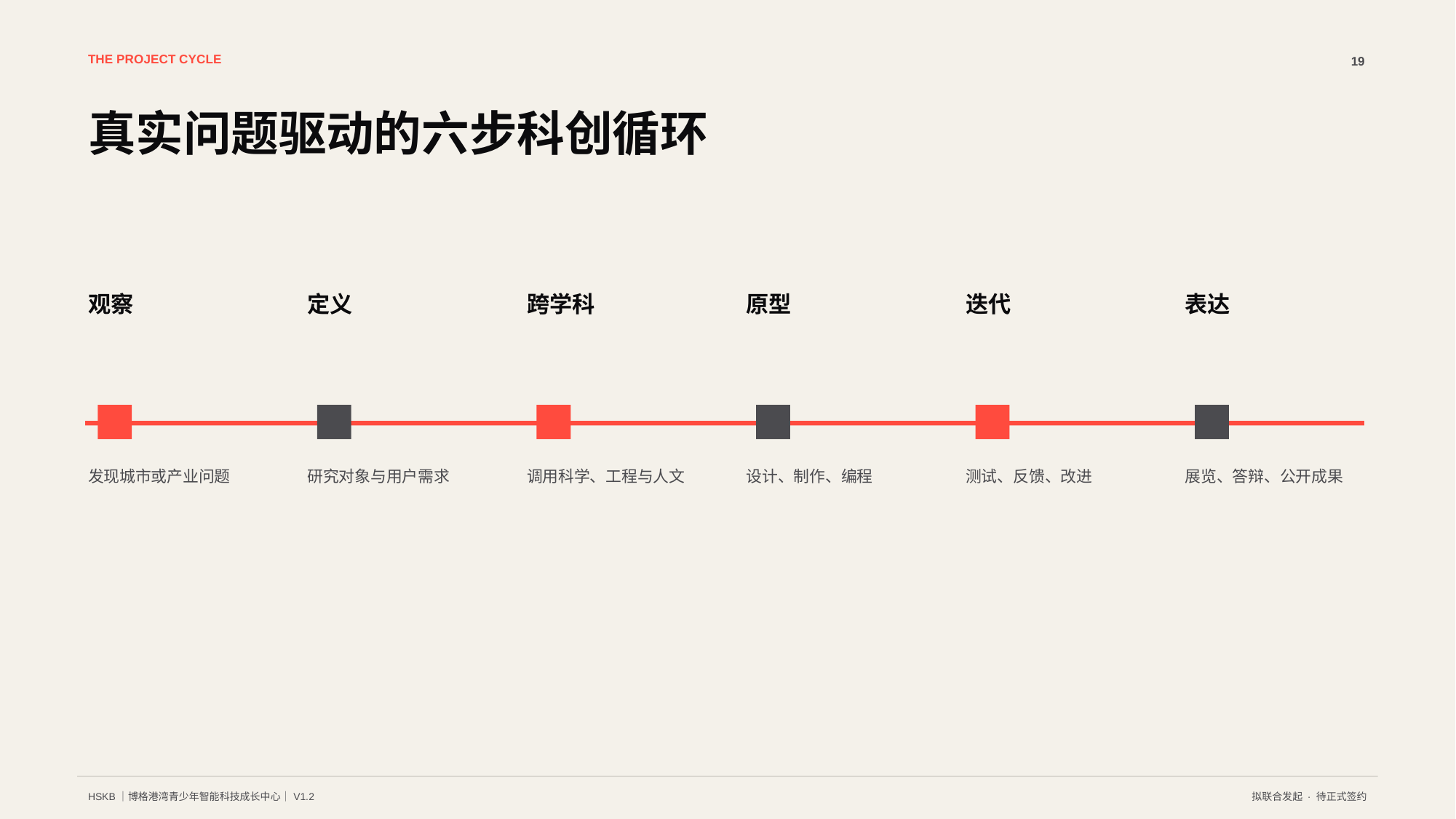

THE PROJECT CYCLE
19
真实问题驱动的六步科创循环
观察
定义
跨学科
原型
迭代
表达

发现城市或产业问题
研究对象与用户需求
调用科学、工程与人文
设计、制作、编程
测试、反馈、改进
展览、答辩、公开成果

HSKB｜博格港湾青少年智能科技成长中心｜V1.2
拟联合发起 · 待正式签约